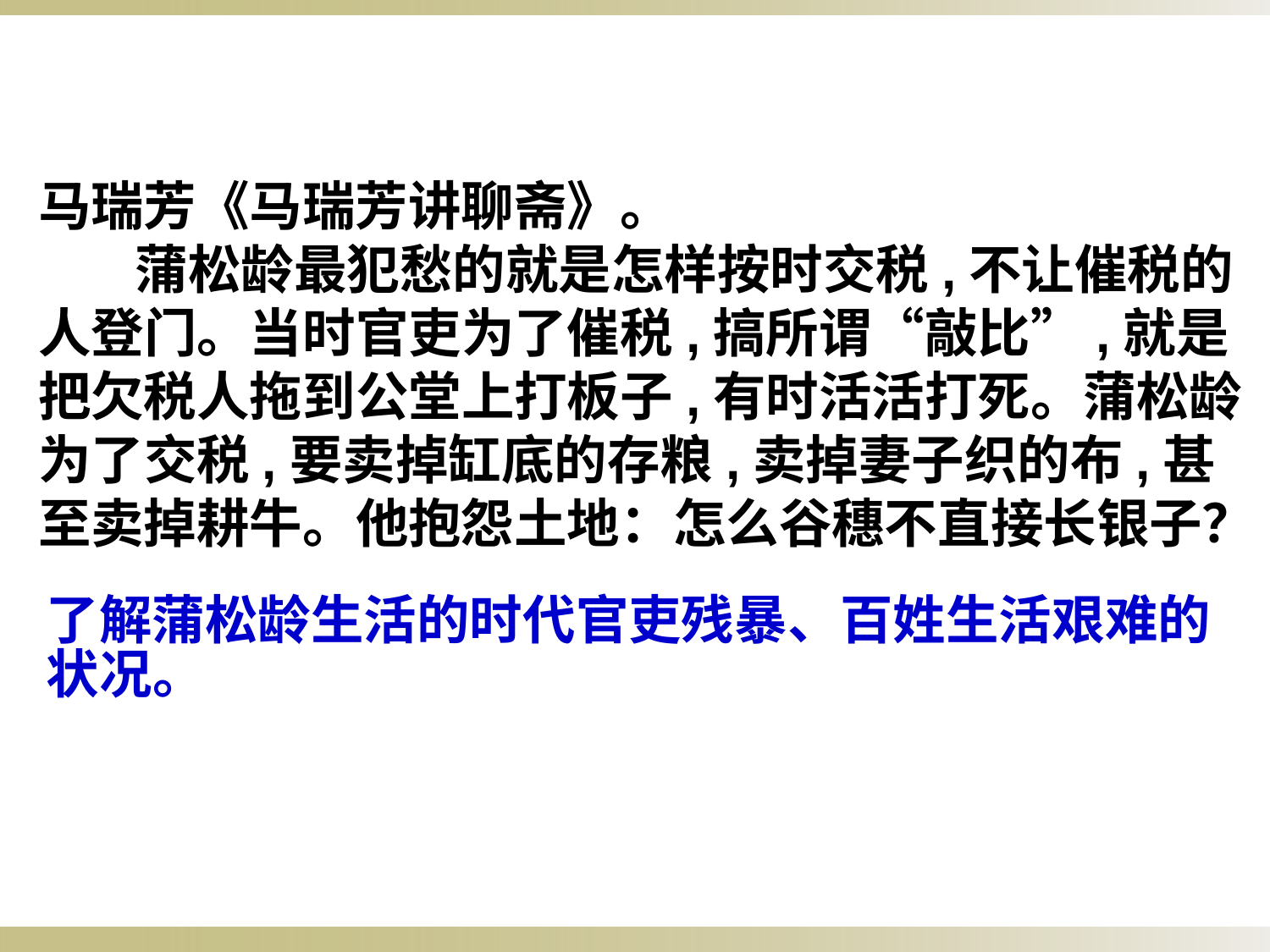

马瑞芳《马瑞芳讲聊斋》。
       蒲松龄最犯愁的就是怎样按时交税,不让催税的人登门。当时官吏为了催税,搞所谓“敲比”,就是把欠税人拖到公堂上打板子,有时活活打死。蒲松龄为了交税,要卖掉缸底的存粮,卖掉妻子织的布,甚至卖掉耕牛。他抱怨土地：怎么谷穗不直接长银子？
了解蒲松龄生活的时代官吏残暴、百姓生活艰难的状况。